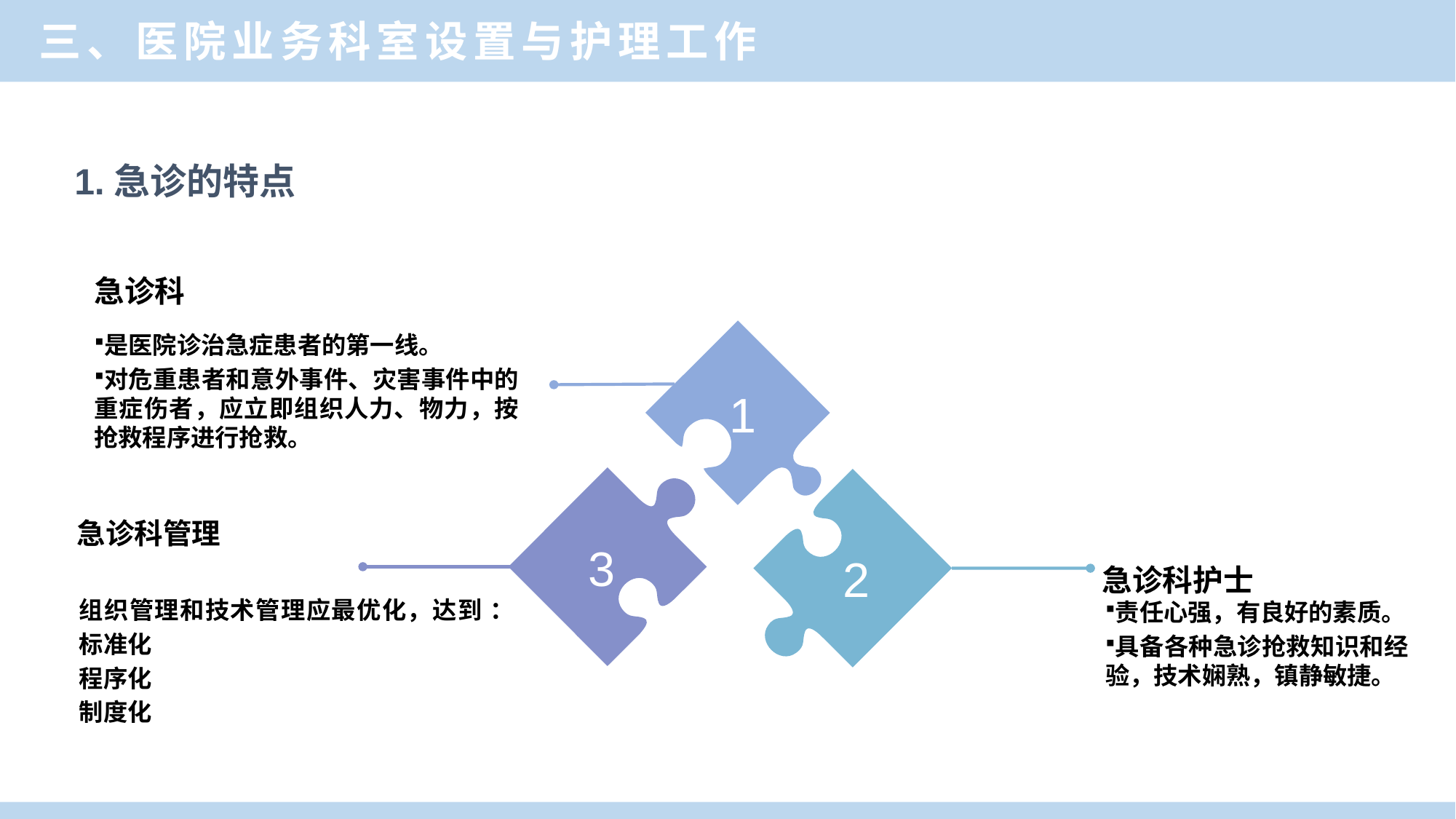

三、医院业务科室设置与护理工作
# 1.急诊的特点
急诊科

1
是医院诊治急症患者的第一线。
对危重患者和意外事件、灾害事件中的重症伤者，应立即组织人力、物力，按抢救程序进行抢救。

3
急诊科管理
2
急诊科护士
责任心强，有良好的素质。
具备各种急诊抢救知识和经验，技术娴熟，镇静敏捷。
组织管理和技术管理应最优化，达到 ：
标准化
程序化
制度化